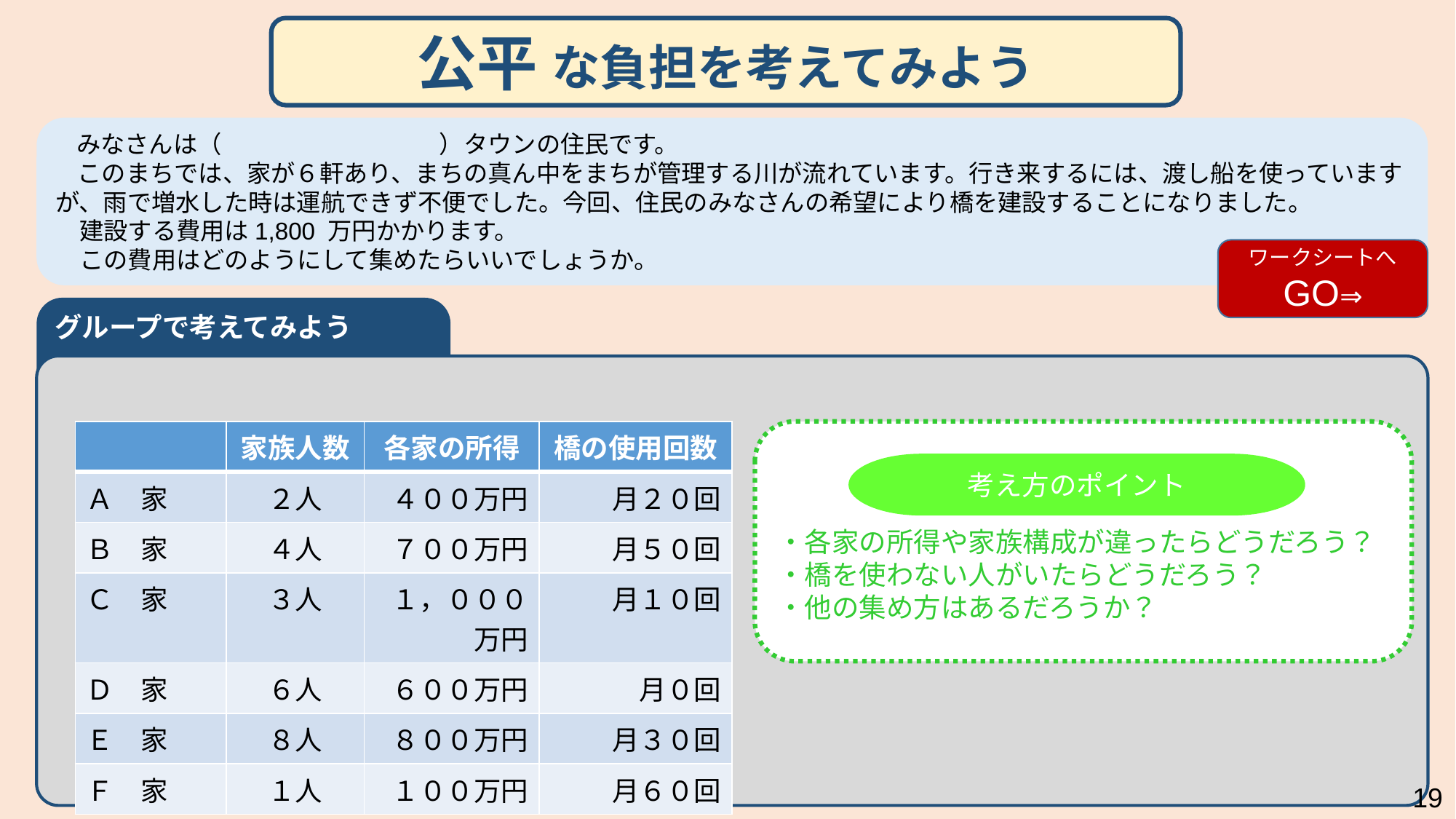

公平 な負担を考えてみよう

　みなさんは（　　　　　　　　　）タウンの住民です。
   このまちでは、家が６軒あり、まちの真ん中をまちが管理する川が流れています。行き来するには、渡し船を使っていますが、雨で増水した時は運航できず不便でした。今回、住民のみなさんの希望により橋を建設することになりました。
　建設する費用は1,800 万円かかります。
　この費用はどのようにして集めたらいいでしょうか。
ワークシートへ
GO⇒
グループで考えてみよう

|  | 家族人数 | 各家の所得 | 橋の使用回数 |
| --- | --- | --- | --- |
| Ａ　家 | ２人 | ４００万円 | 月２０回 |
| Ｂ　家 | ４人 | ７００万円 | 月５０回 |
| Ｃ　家 | ３人 | １，０００万円 | 月１０回 |
| Ｄ　家 | ６人 | ６００万円 | 月０回 |
| Ｅ　家 | ８人 | ８００万円 | 月３０回 |
| Ｆ　家 | １人 | １００万円 | 月６０回 |

・各家の所得や家族構成が違ったらどうだろう？
・橋を使わない人がいたらどうだろう？
・他の集め方はあるだろうか？
考え方のポイント
19